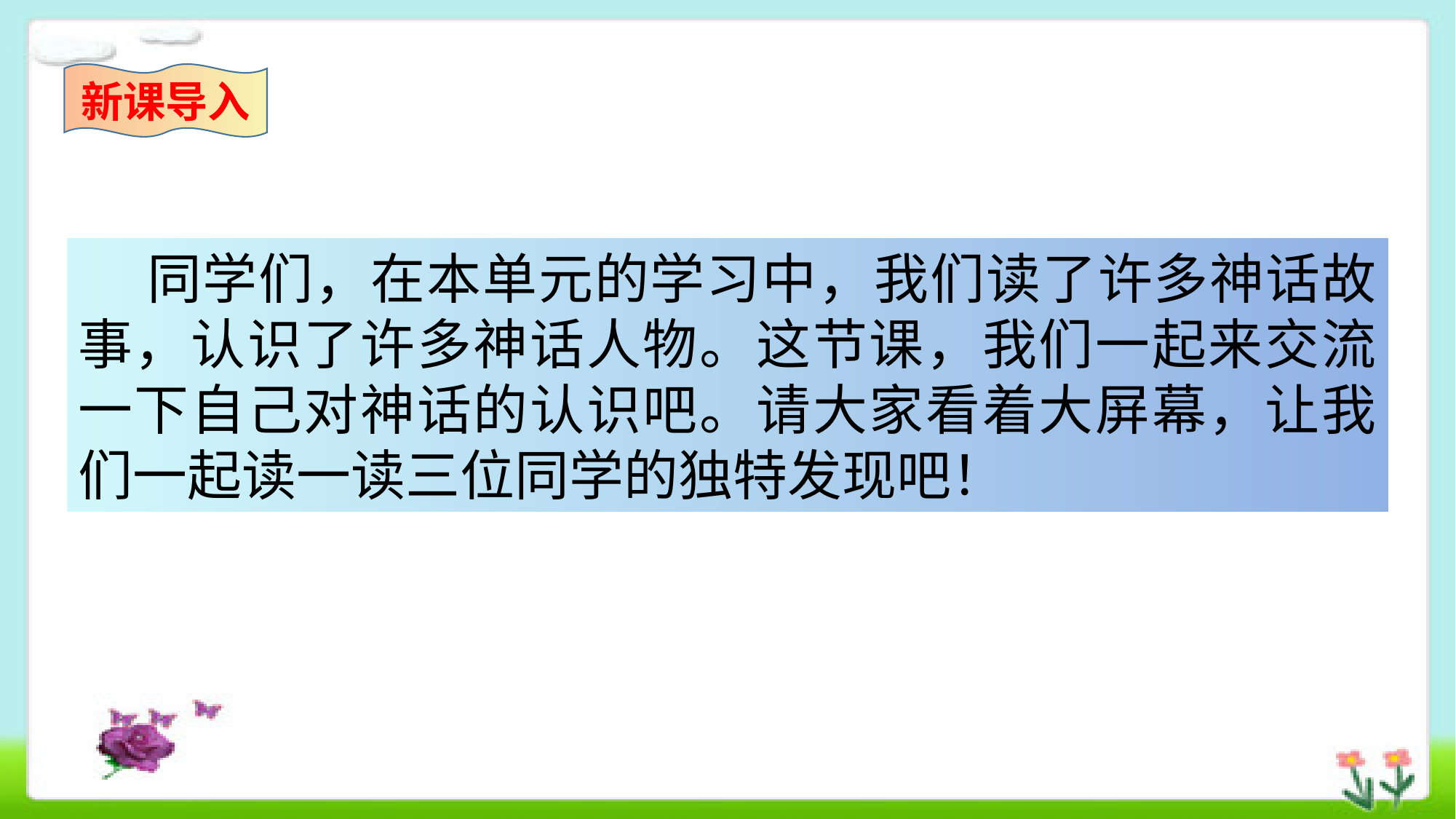

新课导入
    同学们，在本单元的学习中，我们读了许多神话故事，认识了许多神话人物。这节课，我们一起来交流一下自己对神话的认识吧。请大家看着大屏幕，让我们一起读一读三位同学的独特发现吧！